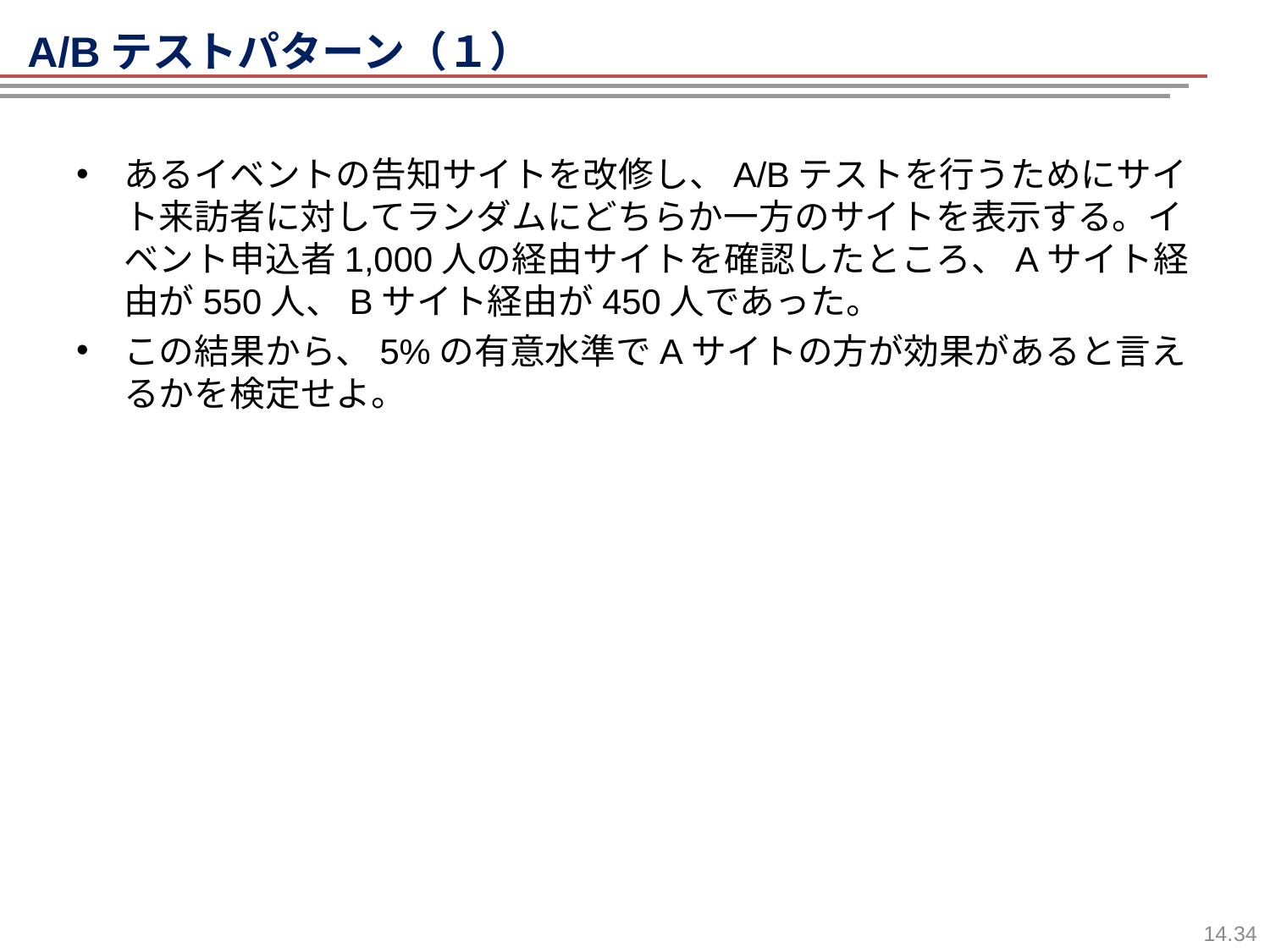

A/Bテストパターン（１）
あるイベントの告知サイトを改修し、A/Bテストを行うためにサイト来訪者に対してランダムにどちらか一方のサイトを表示する。イベント申込者1,000人の経由サイトを確認したところ、Aサイト経由が550人、Bサイト経由が450人であった。
この結果から、5%の有意水準でAサイトの方が効果があると言えるかを検定せよ。
34